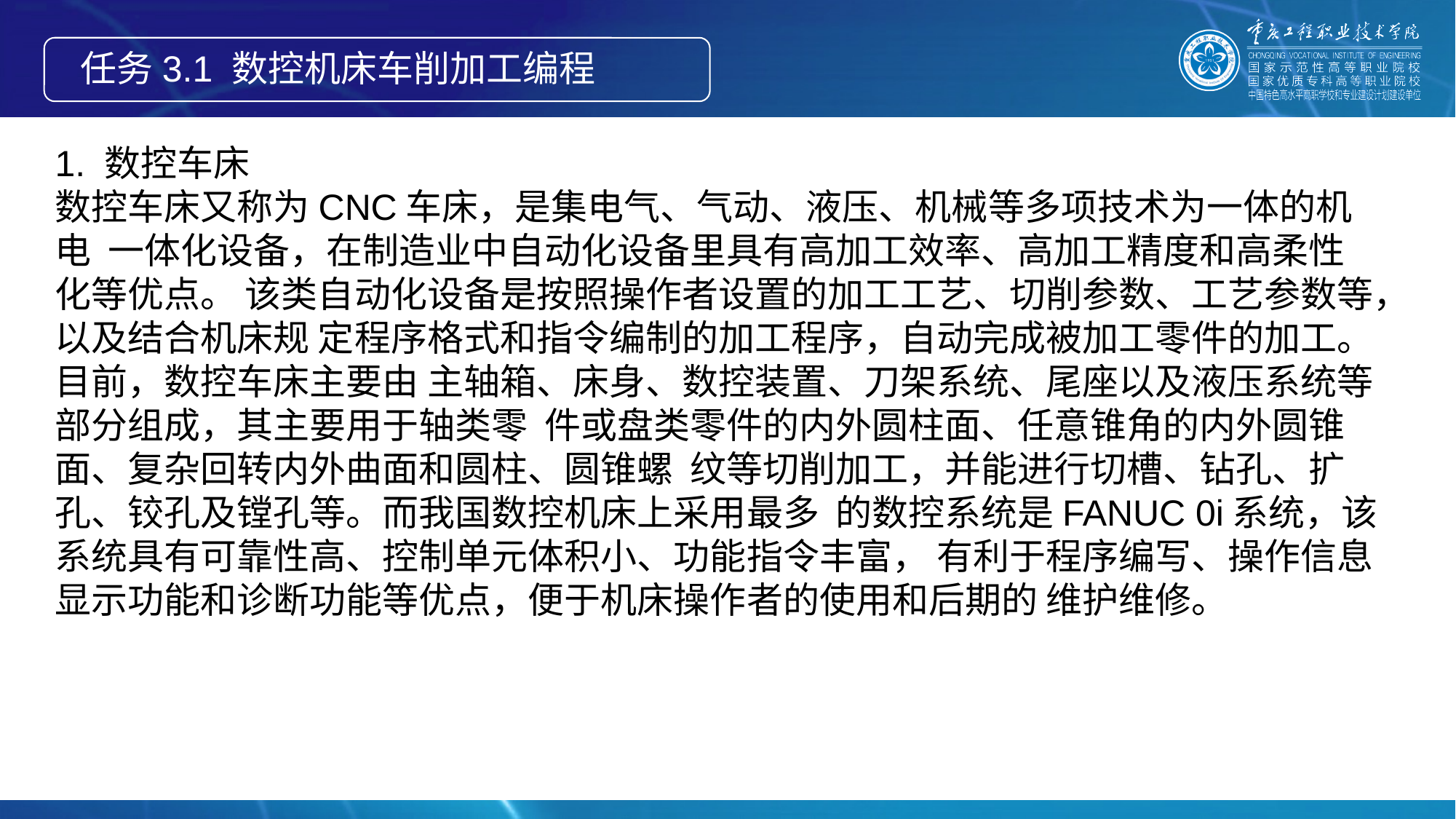

任务3.1 数控机床车削加工编程
1. 数控车床
数控车床又称为CNC车床，是集电气、气动、液压、机械等多项技术为一体的机电  一体化设备，在制造业中自动化设备里具有高加工效率、高加工精度和高柔性化等优点。 该类自动化设备是按照操作者设置的加工工艺、切削参数、工艺参数等，以及结合机床规 定程序格式和指令编制的加工程序，自动完成被加工零件的加工。目前，数控车床主要由 主轴箱、床身、数控装置、刀架系统、尾座以及液压系统等部分组成，其主要用于轴类零  件或盘类零件的内外圆柱面、任意锥角的内外圆锥面、复杂回转内外曲面和圆柱、圆锥螺  纹等切削加工，并能进行切槽、钻孔、扩孔、铰孔及镗孔等。而我国数控机床上采用最多  的数控系统是FANUC 0i系统，该系统具有可靠性高、控制单元体积小、功能指令丰富， 有利于程序编写、操作信息显示功能和诊断功能等优点，便于机床操作者的使用和后期的 维护维修。